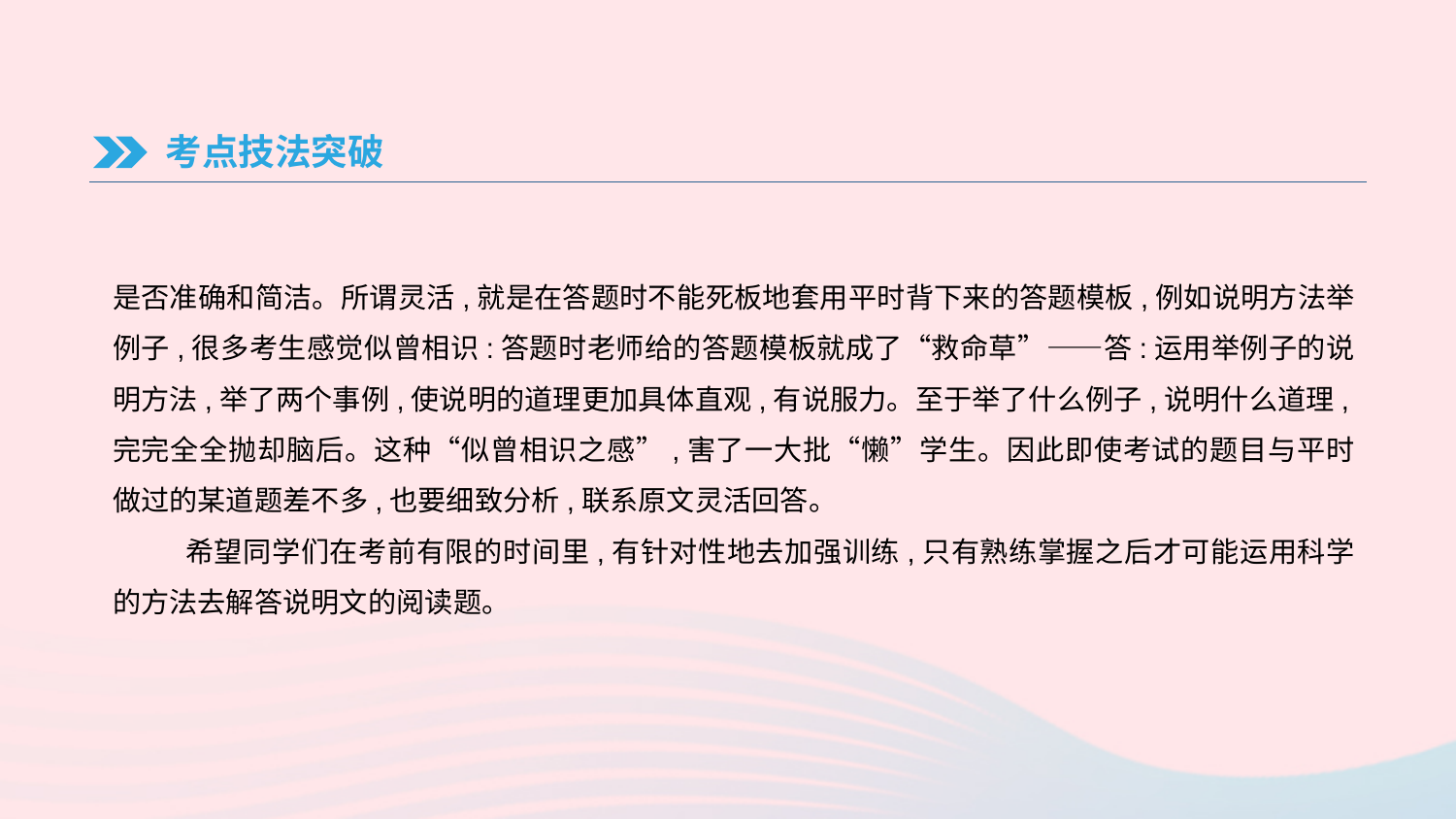

考点技法突破

是否准确和简洁。所谓灵活,就是在答题时不能死板地套用平时背下来的答题模板,例如说明方法举例子,很多考生感觉似曾相识:答题时老师给的答题模板就成了“救命草”——答:运用举例子的说明方法,举了两个事例,使说明的道理更加具体直观,有说服力。至于举了什么例子,说明什么道理,完完全全抛却脑后。这种“似曾相识之感”,害了一大批“懒”学生。因此即使考试的题目与平时做过的某道题差不多,也要细致分析,联系原文灵活回答。
希望同学们在考前有限的时间里,有针对性地去加强训练,只有熟练掌握之后才可能运用科学的方法去解答说明文的阅读题。